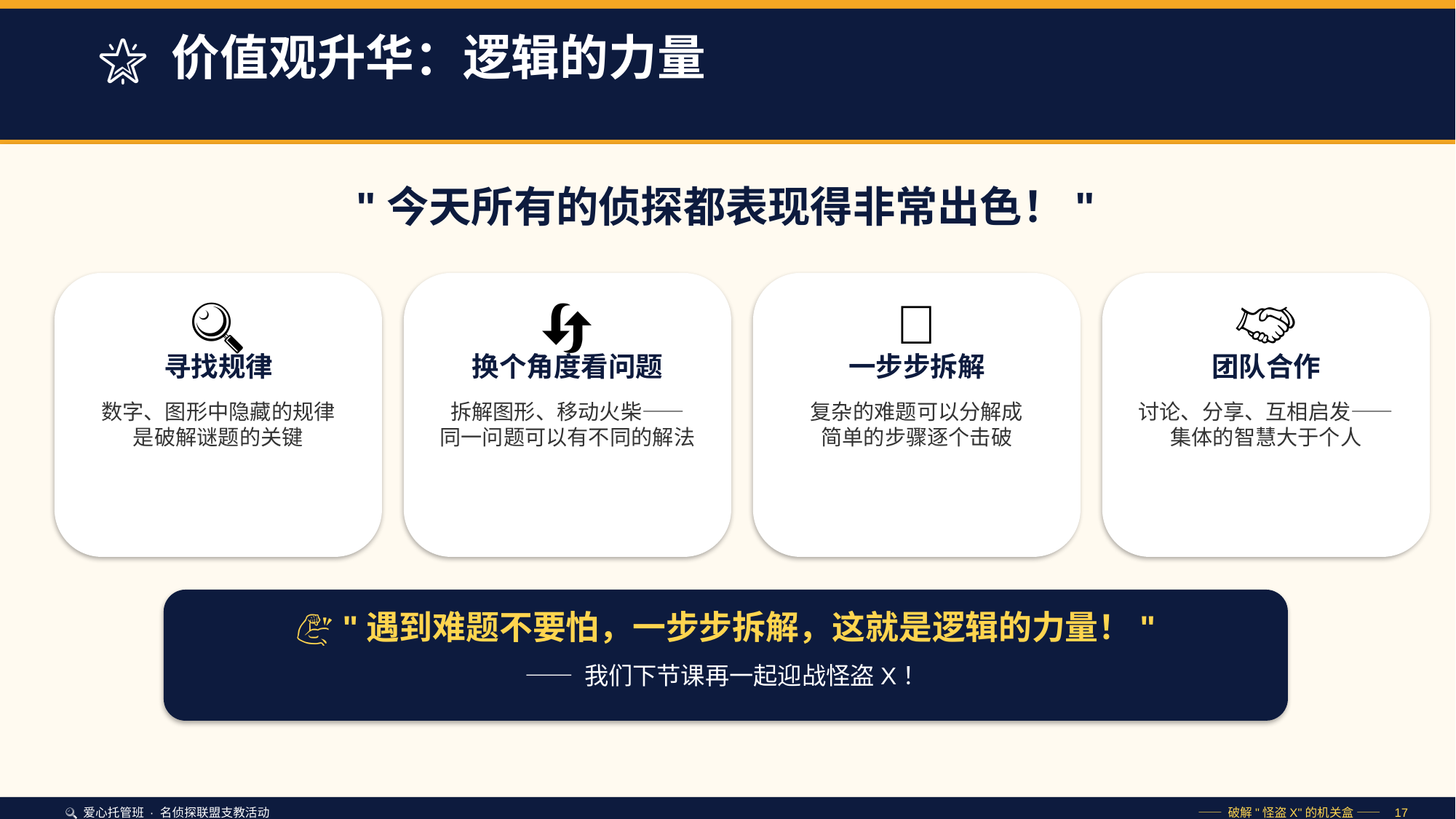

🌟 价值观升华：逻辑的力量

"今天所有的侦探都表现得非常出色！"

🔍
🔄
🧩
🤝
寻找规律
换个角度看问题
一步步拆解
团队合作
数字、图形中隐藏的规律
是破解谜题的关键
拆解图形、移动火柴——
同一问题可以有不同的解法
复杂的难题可以分解成
简单的步骤逐个击破
讨论、分享、互相启发——
集体的智慧大于个人

💪 "遇到难题不要怕，一步步拆解，这就是逻辑的力量！"
—— 我们下节课再一起迎战怪盗X！

🔍 爱心托管班 · 名侦探联盟支教活动
—— 破解"怪盗X"的机关盒 ——    17